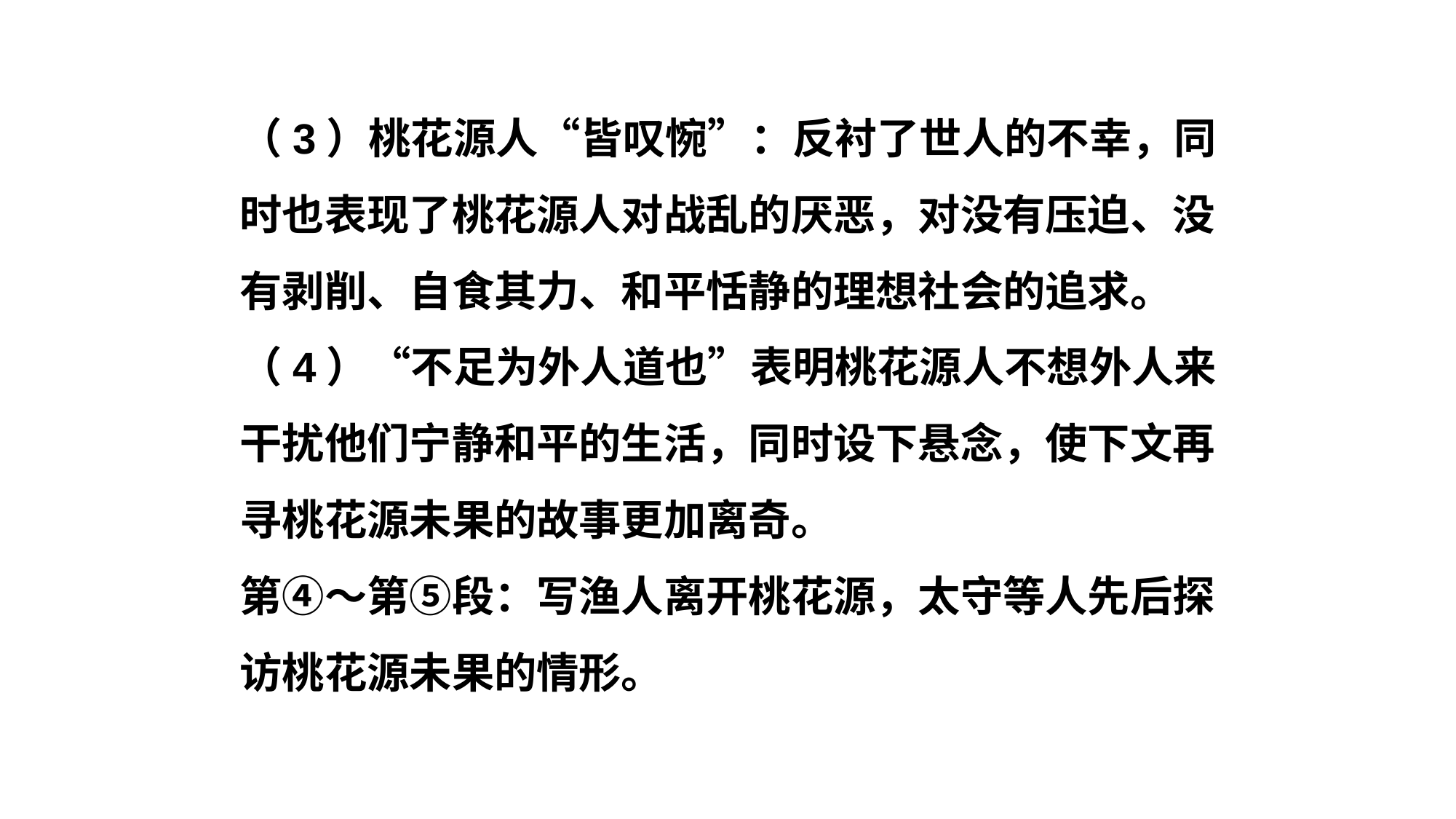

（3）桃花源人“皆叹惋”：反衬了世人的不幸，同时也表现了桃花源人对战乱的厌恶，对没有压迫、没有剥削、自食其力、和平恬静的理想社会的追求。
（4）“不足为外人道也”表明桃花源人不想外人来干扰他们宁静和平的生活，同时设下悬念，使下文再寻桃花源未果的故事更加离奇。
第④～第⑤段：写渔人离开桃花源，太守等人先后探访桃花源未果的情形。